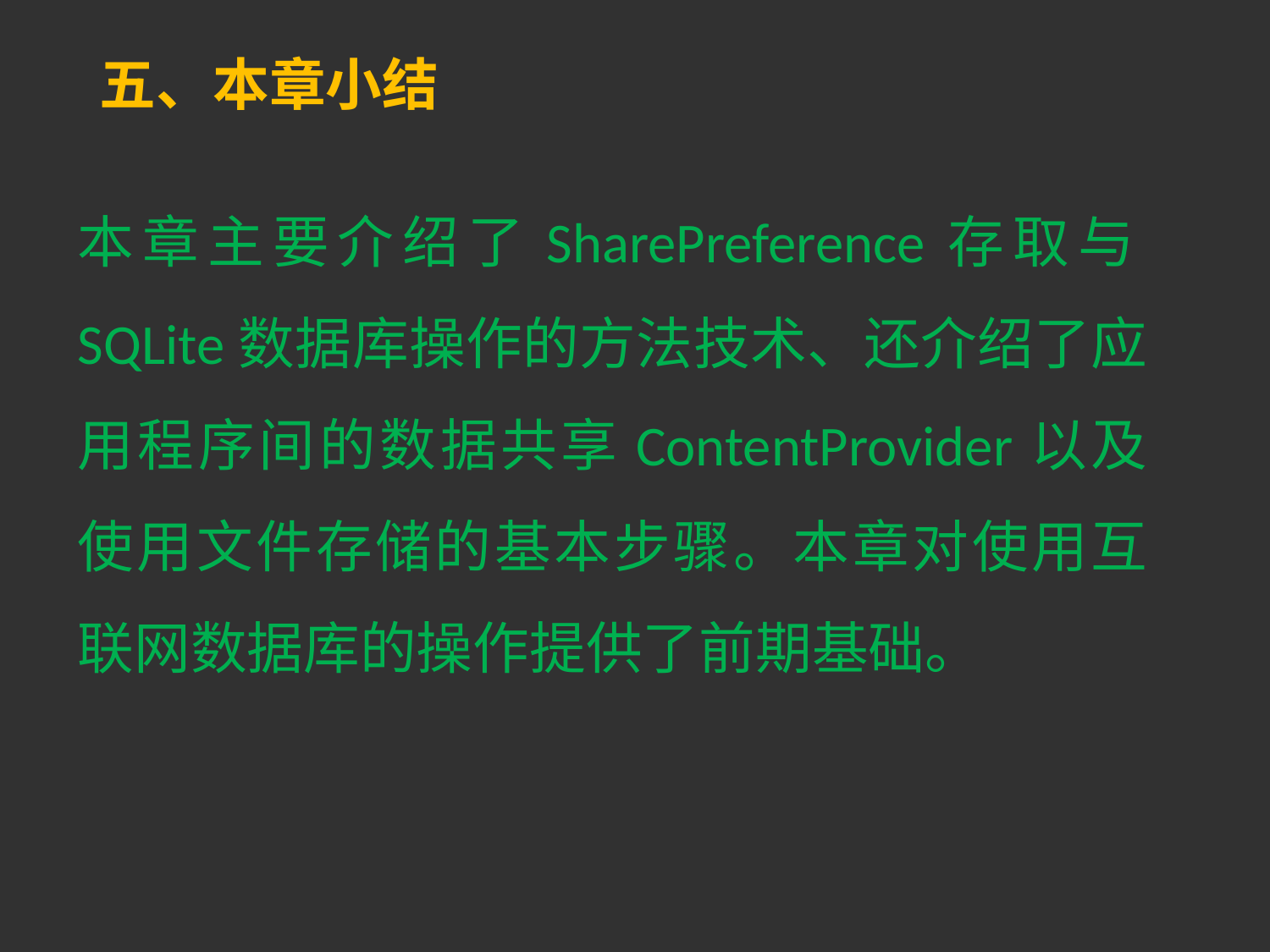

# 五、本章小结
本章主要介绍了SharePreference存取与SQLite数据库操作的方法技术、还介绍了应用程序间的数据共享ContentProvider以及使用文件存储的基本步骤。本章对使用互联网数据库的操作提供了前期基础。